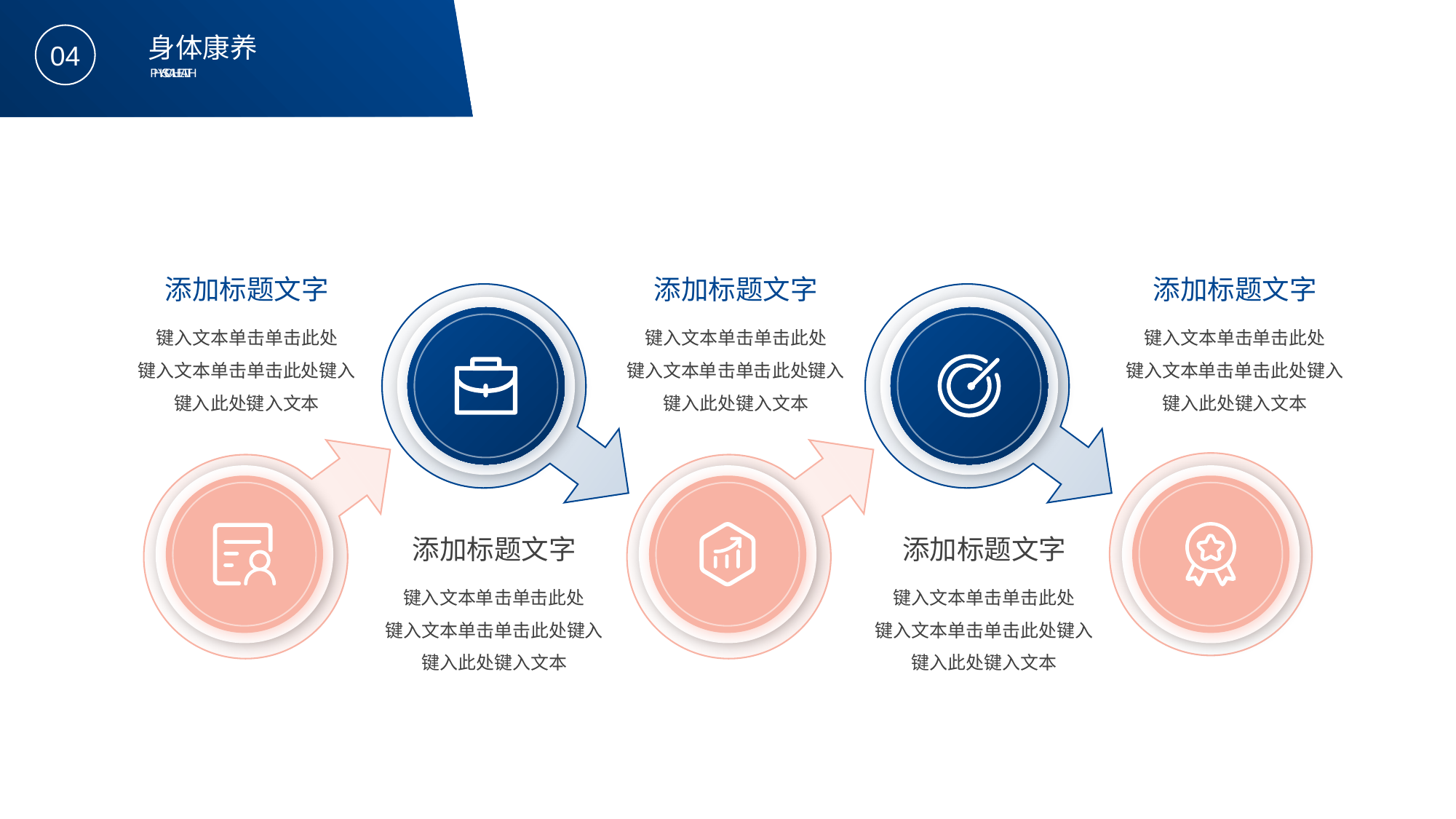

BY YUSHEN

身体康养
04
PHYSICAL HEALTH
添加标题文字
键入文本单击单击此处
键入文本单击单击此处键入键入此处键入文本

添加标题文字
键入文本单击单击此处
键入文本单击单击此处键入键入此处键入文本

添加标题文字
键入文本单击单击此处
键入文本单击单击此处键入键入此处键入文本

添加标题文字
键入文本单击单击此处
键入文本单击单击此处键入键入此处键入文本

添加标题文字
键入文本单击单击此处
键入文本单击单击此处键入键入此处键入文本